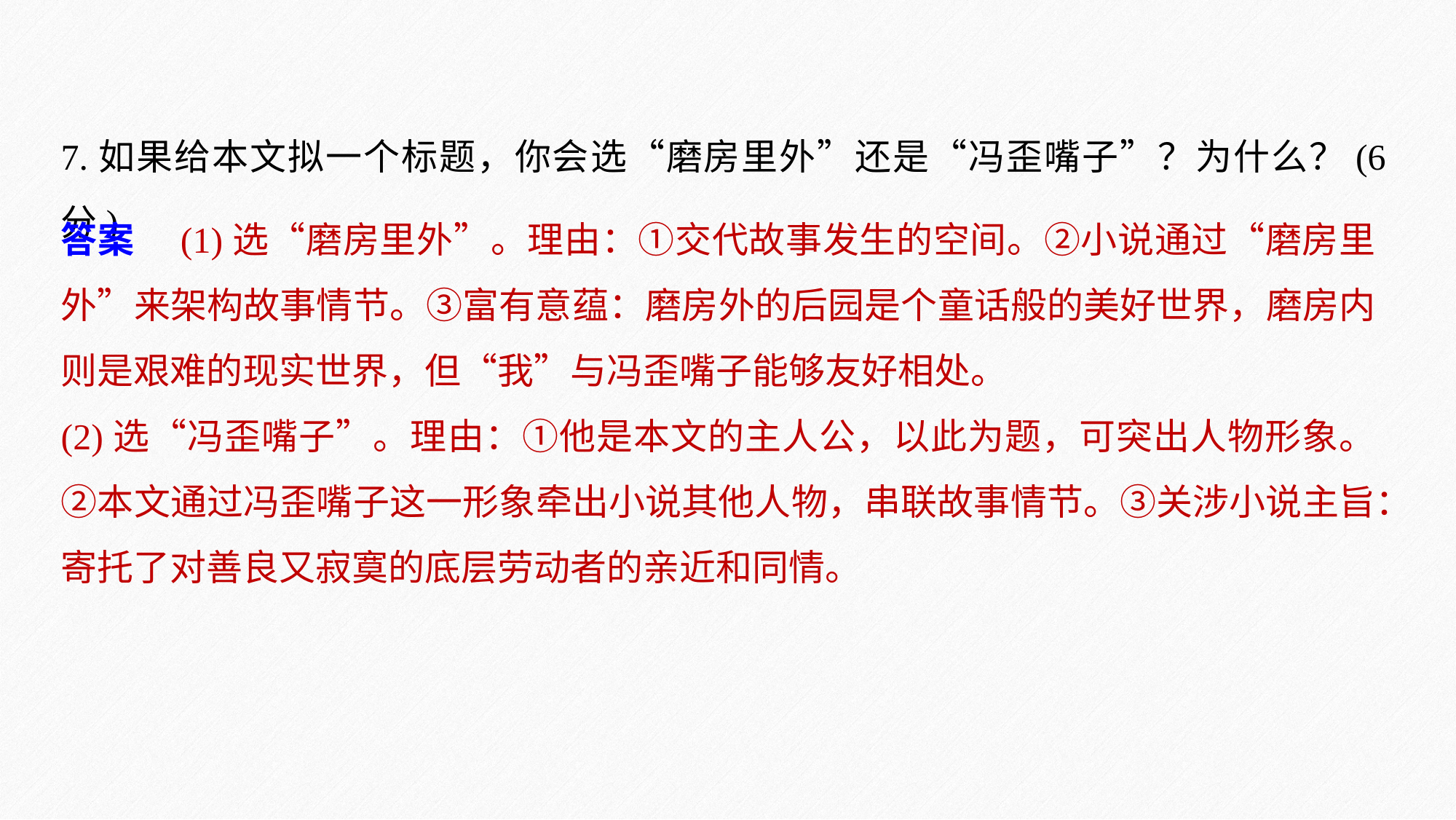

7.如果给本文拟一个标题，你会选“磨房里外”还是“冯歪嘴子”？为什么？(6分)
答案　(1)选“磨房里外”。理由：①交代故事发生的空间。②小说通过“磨房里外”来架构故事情节。③富有意蕴：磨房外的后园是个童话般的美好世界，磨房内则是艰难的现实世界，但“我”与冯歪嘴子能够友好相处。
(2)选“冯歪嘴子”。理由：①他是本文的主人公，以此为题，可突出人物形象。②本文通过冯歪嘴子这一形象牵出小说其他人物，串联故事情节。③关涉小说主旨：寄托了对善良又寂寞的底层劳动者的亲近和同情。